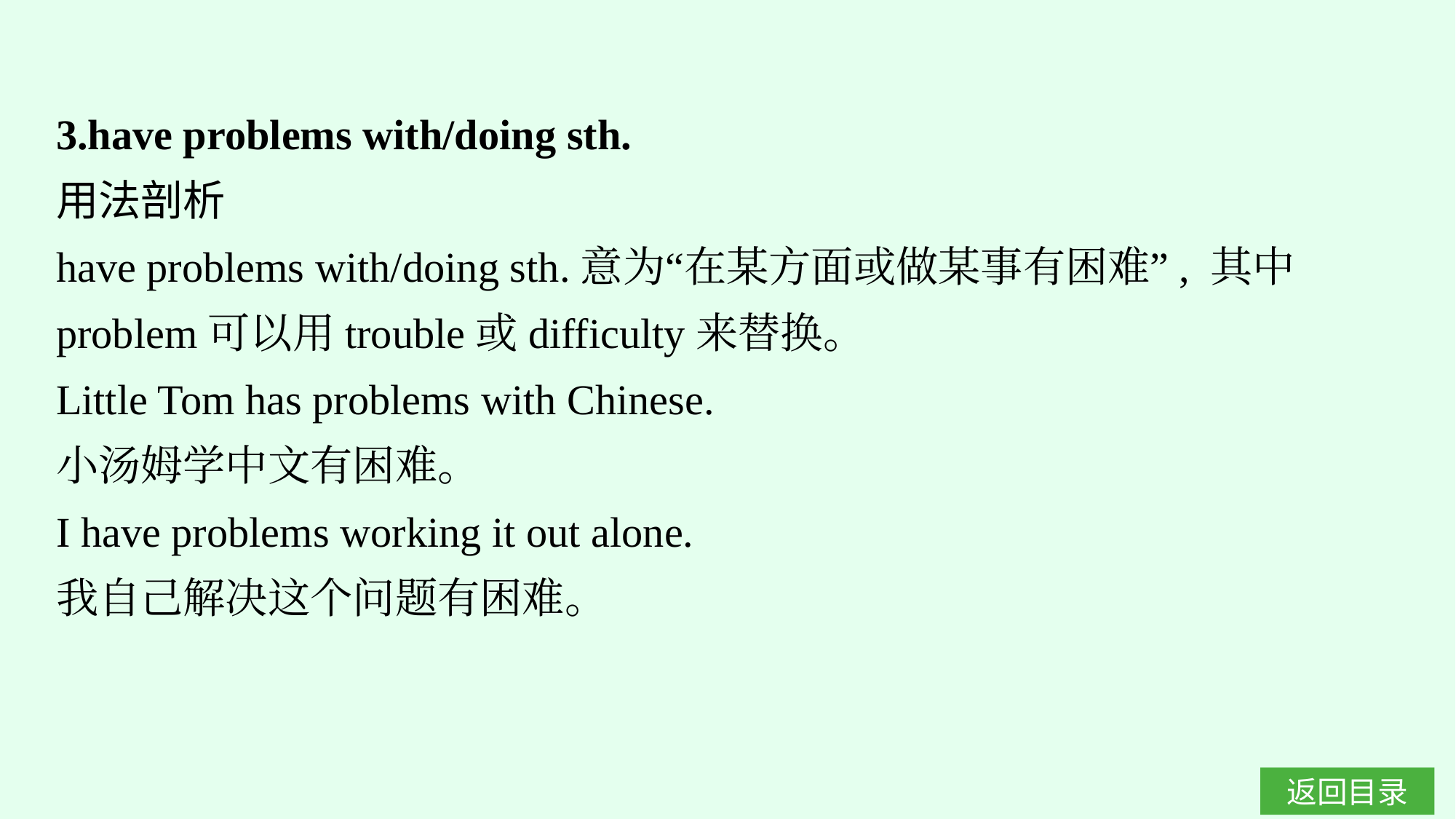

3.have problems with/doing sth.
用法剖析
have problems with/doing sth.意为“在某方面或做某事有困难”, 其中problem可以用trouble或difficulty来替换。
Little Tom has problems with Chinese.
小汤姆学中文有困难。
I have problems working it out alone.
我自己解决这个问题有困难。